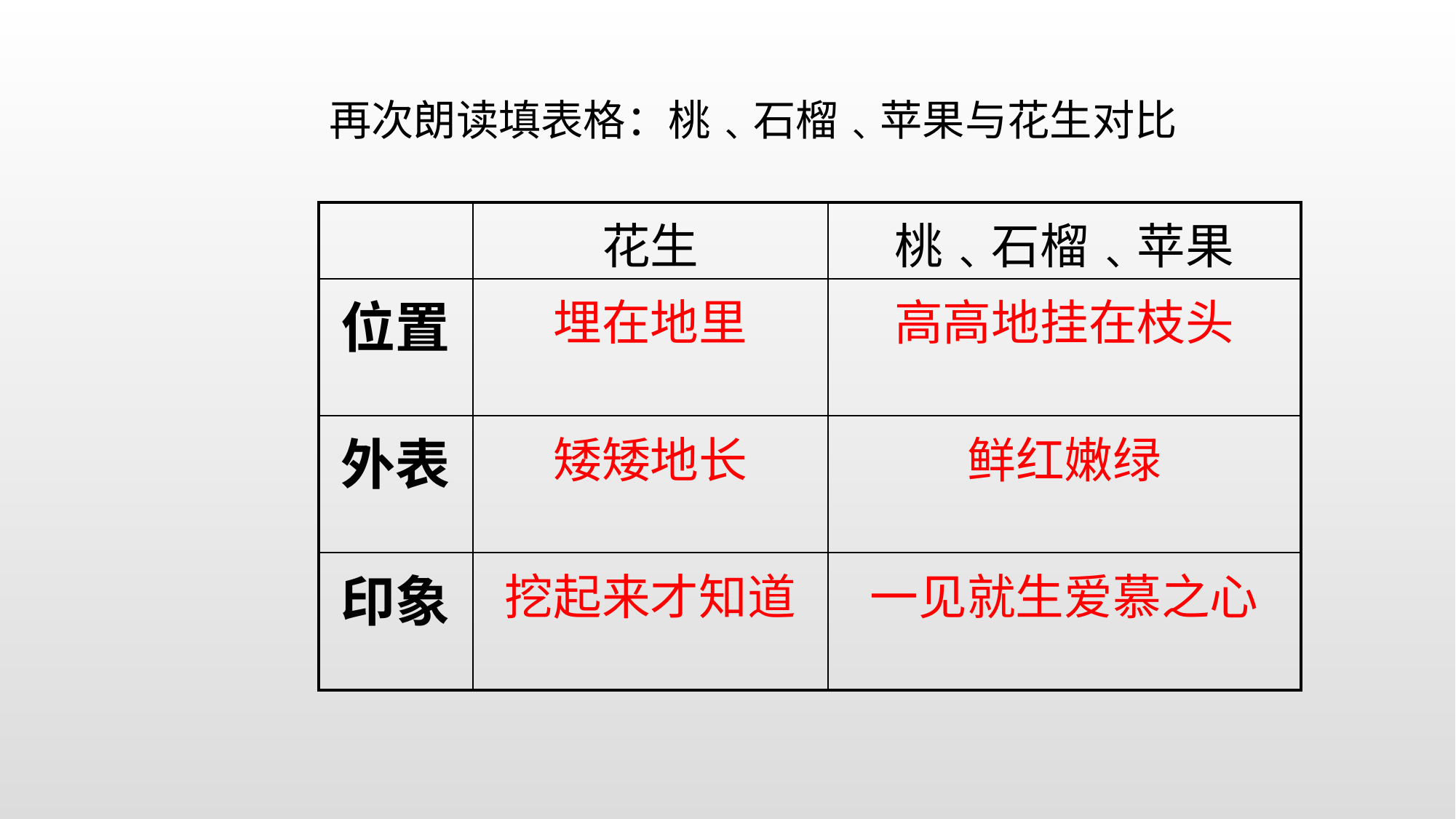

再次朗读填表格：桃﹑石榴﹑苹果与花生对比
|  | 花生 | 桃﹑石榴﹑苹果 |
| --- | --- | --- |
| 位置 | 埋在地里 | 高高地挂在枝头 |
| 外表 | 矮矮地长 | 鲜红嫩绿 |
| 印象 | 挖起来才知道 | 一见就生爱慕之心 |